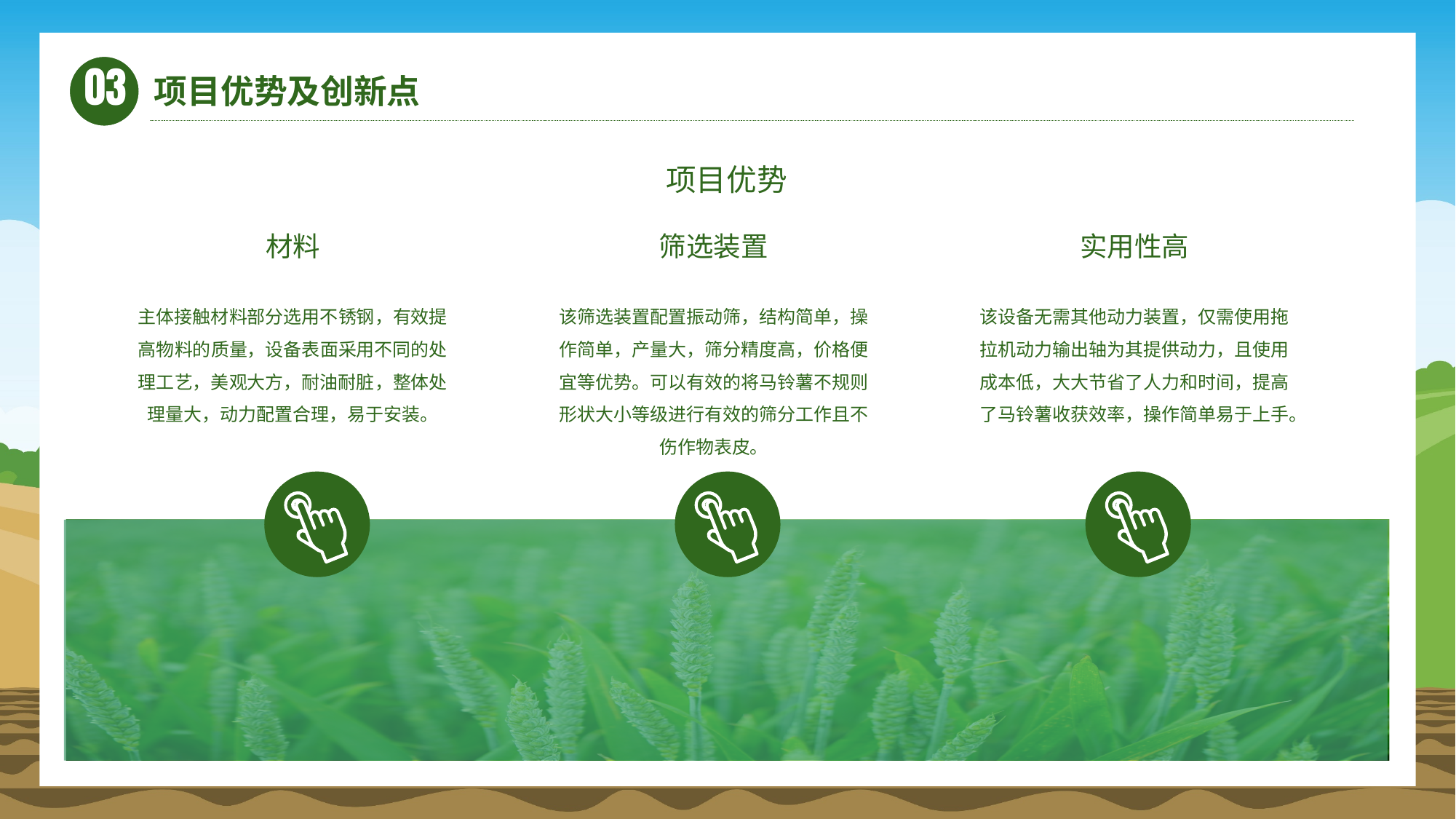

项目优势
材料
筛选装置
实用性高
主体接触材料部分选用不锈钢，有效提高物料的质量，设备表面采用不同的处理工艺，美观大方，耐油耐脏，整体处理量大，动力配置合理，易于安装。
该筛选装置配置振动筛，结构简单，操作简单，产量大，筛分精度高，价格便宜等优势。可以有效的将马铃薯不规则形状大小等级进行有效的筛分工作且不伤作物表皮。
该设备无需其他动力装置，仅需使用拖拉机动力输出轴为其提供动力，且使用成本低，大大节省了人力和时间，提高了马铃薯收获效率，操作简单易于上手。